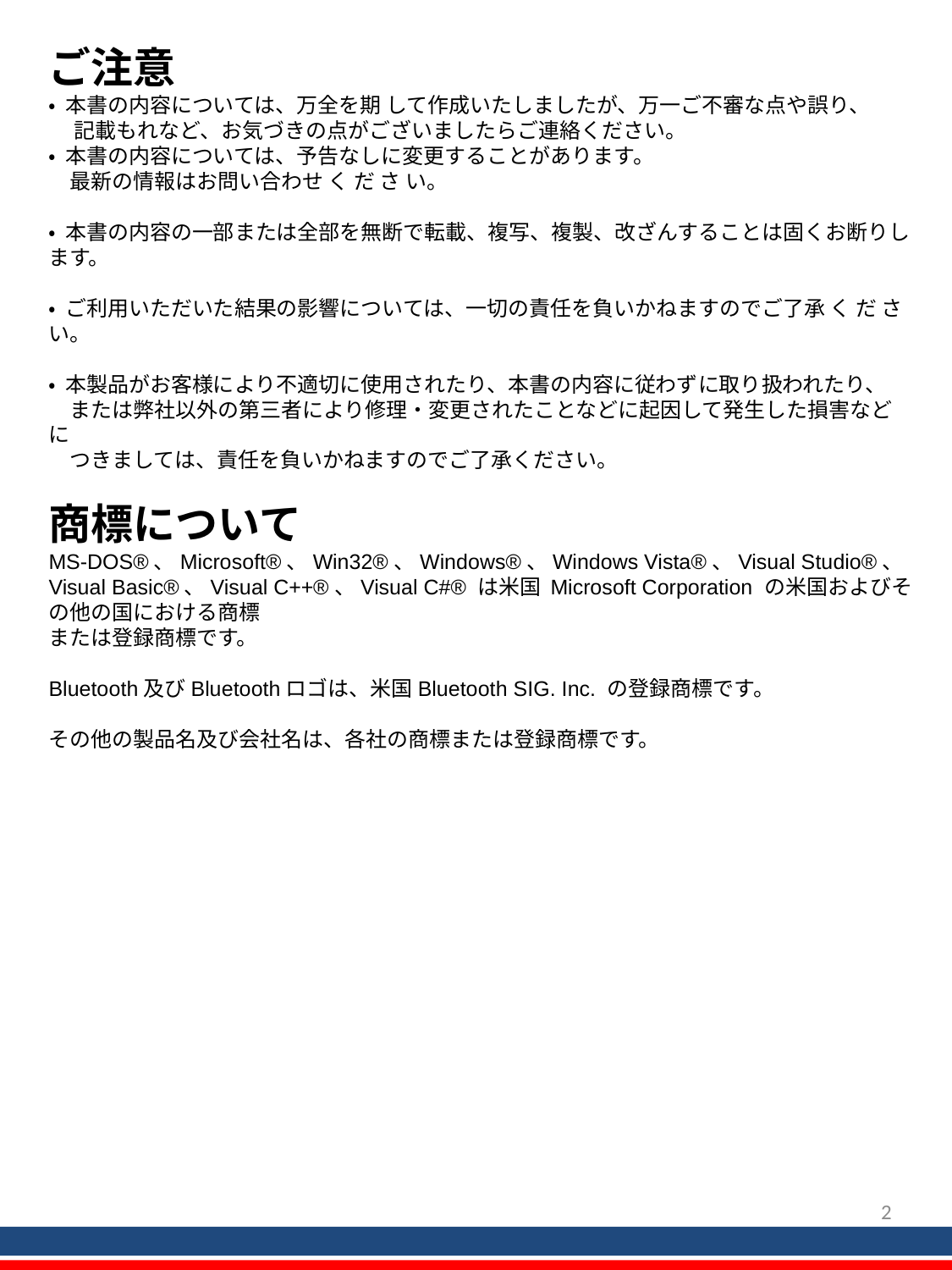

ご注意
• 本書の内容については、万全を期 して作成いたしましたが、万一ご不審な点や誤り、
　 記載もれなど、お気づきの点がございましたらご連絡ください。
• 本書の内容については、予告なしに変更することがあります。
　最新の情報はお問い合わせ く だ さ い。

• 本書の内容の一部または全部を無断で転載、複写、複製、改ざんすることは固くお断りします。

• ご利用いただいた結果の影響については、一切の責任を負いかねますのでご了承 く だ さ い。

• 本製品がお客様により不適切に使用されたり、本書の内容に従わずに取り扱われたり、
　または弊社以外の第三者により修理・変更されたことなどに起因して発生した損害などに
　つきましては、責任を負いかねますのでご了承ください。

商標について
MS-DOS®、Microsoft®、Win32®、Windows®、Windows Vista®、Visual Studio®、Visual Basic®、Visual C++®、Visual C#® は米国 Microsoft Corporation の米国およびその他の国における商標
または登録商標です。

Bluetooth及びBluetoothロゴは、米国Bluetooth SIG. Inc. の登録商標です。

その他の製品名及び会社名は、各社の商標または登録商標です。
2